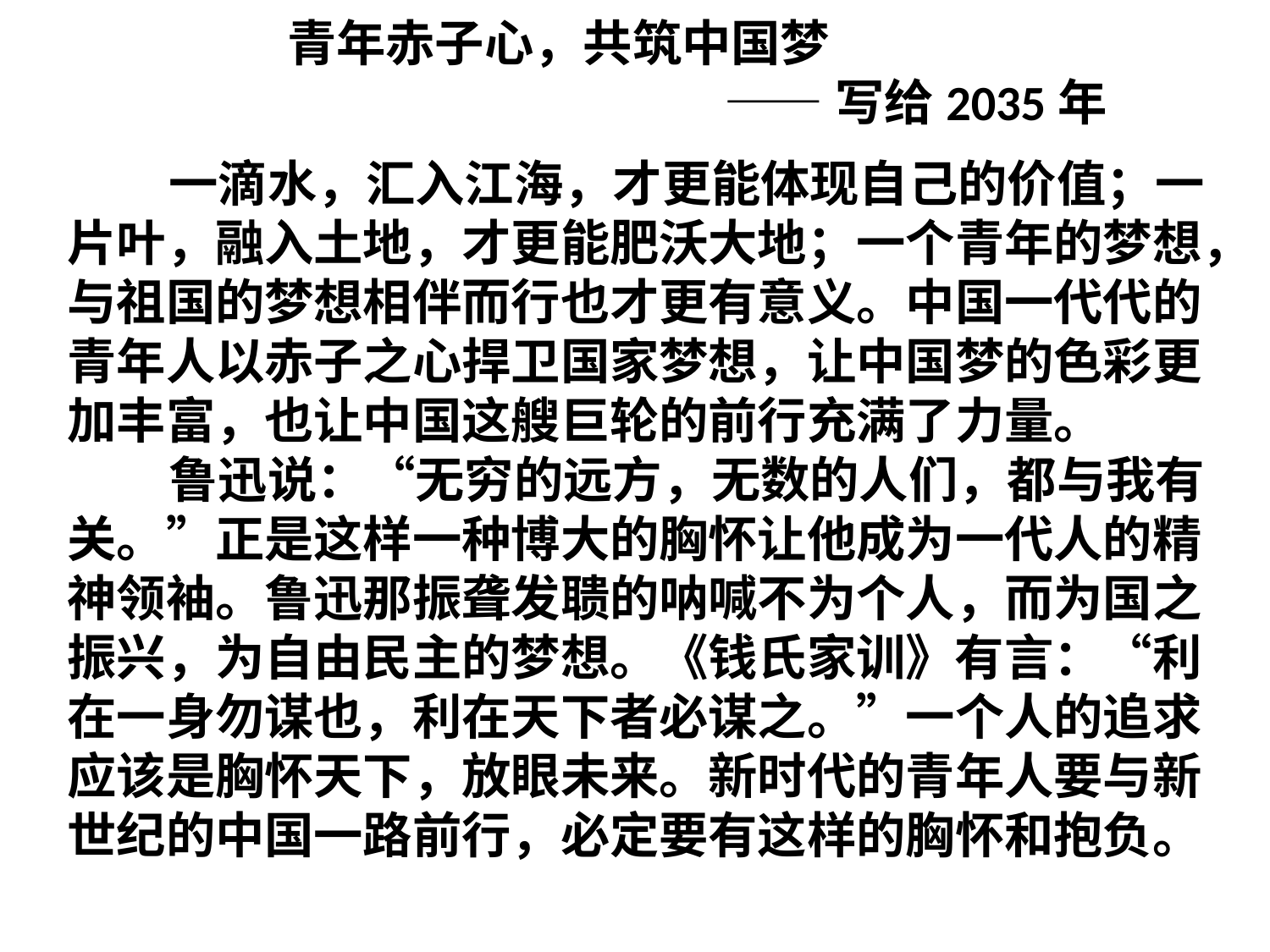

青年赤子心，共筑中国梦
                                       ——写给2035年
        一滴水，汇入江海，才更能体现自己的价值；一片叶，融入土地，才更能肥沃大地；一个青年的梦想，与祖国的梦想相伴而行也才更有意义。中国一代代的青年人以赤子之心捍卫国家梦想，让中国梦的色彩更加丰富，也让中国这艘巨轮的前行充满了力量。
        鲁迅说：“无穷的远方，无数的人们，都与我有关。”正是这样一种博大的胸怀让他成为一代人的精神领袖。鲁迅那振聋发聩的呐喊不为个人，而为国之振兴，为自由民主的梦想。《钱氏家训》有言：“利在一身勿谋也，利在天下者必谋之。”一个人的追求应该是胸怀天下，放眼未来。新时代的青年人要与新世纪的中国一路前行，必定要有这样的胸怀和抱负。